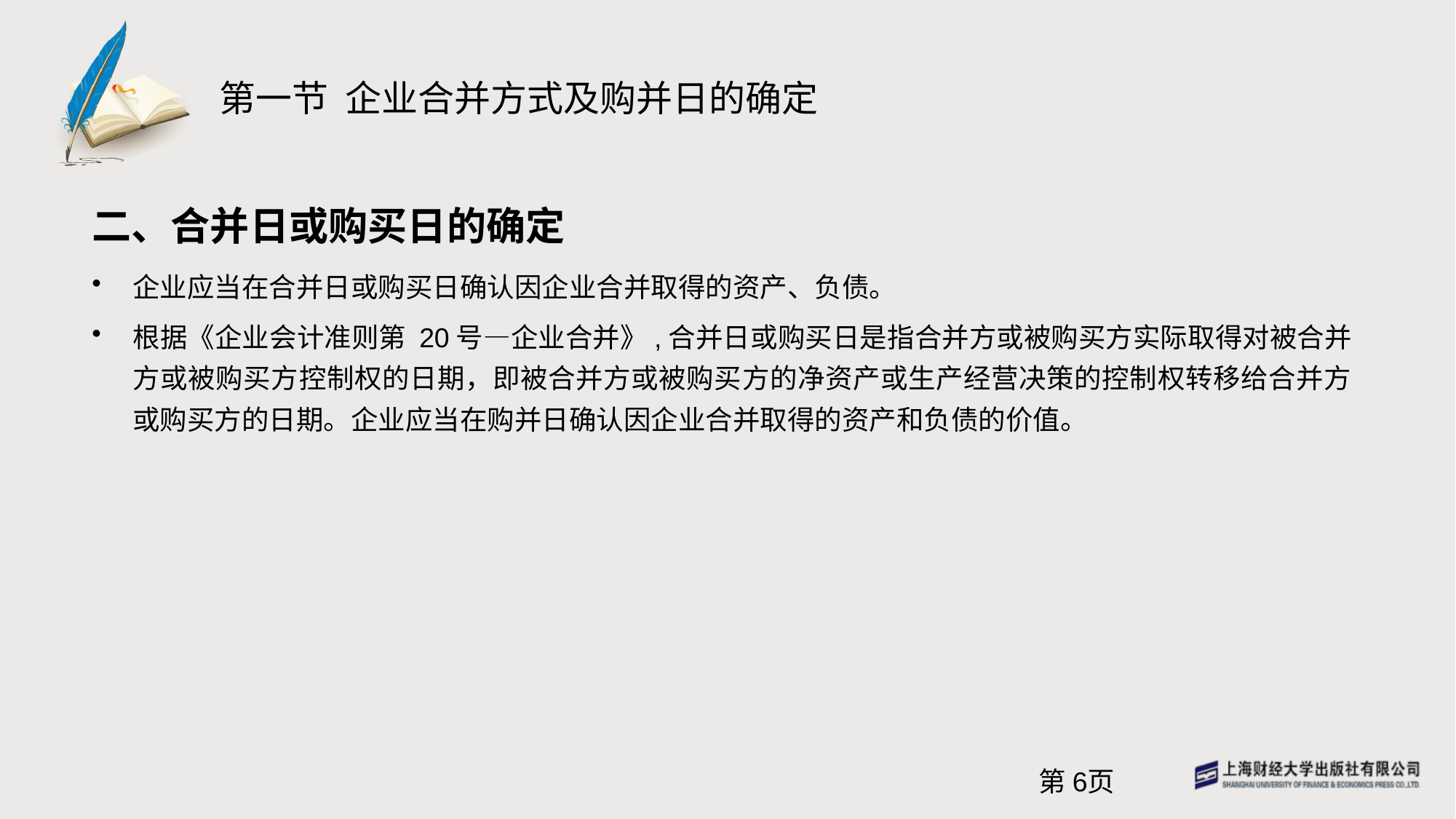

# 第一节  企业合并方式及购并日的确定
二、合并日或购买日的确定
企业应当在合并日或购买日确认因企业合并取得的资产、负债。
根据《企业会计准则第 20号—企业合并》,合并日或购买日是指合并方或被购买方实际取得对被合并方或被购买方控制权的日期，即被合并方或被购买方的净资产或生产经营决策的控制权转移给合并方或购买方的日期。企业应当在购并日确认因企业合并取得的资产和负债的价值。

6